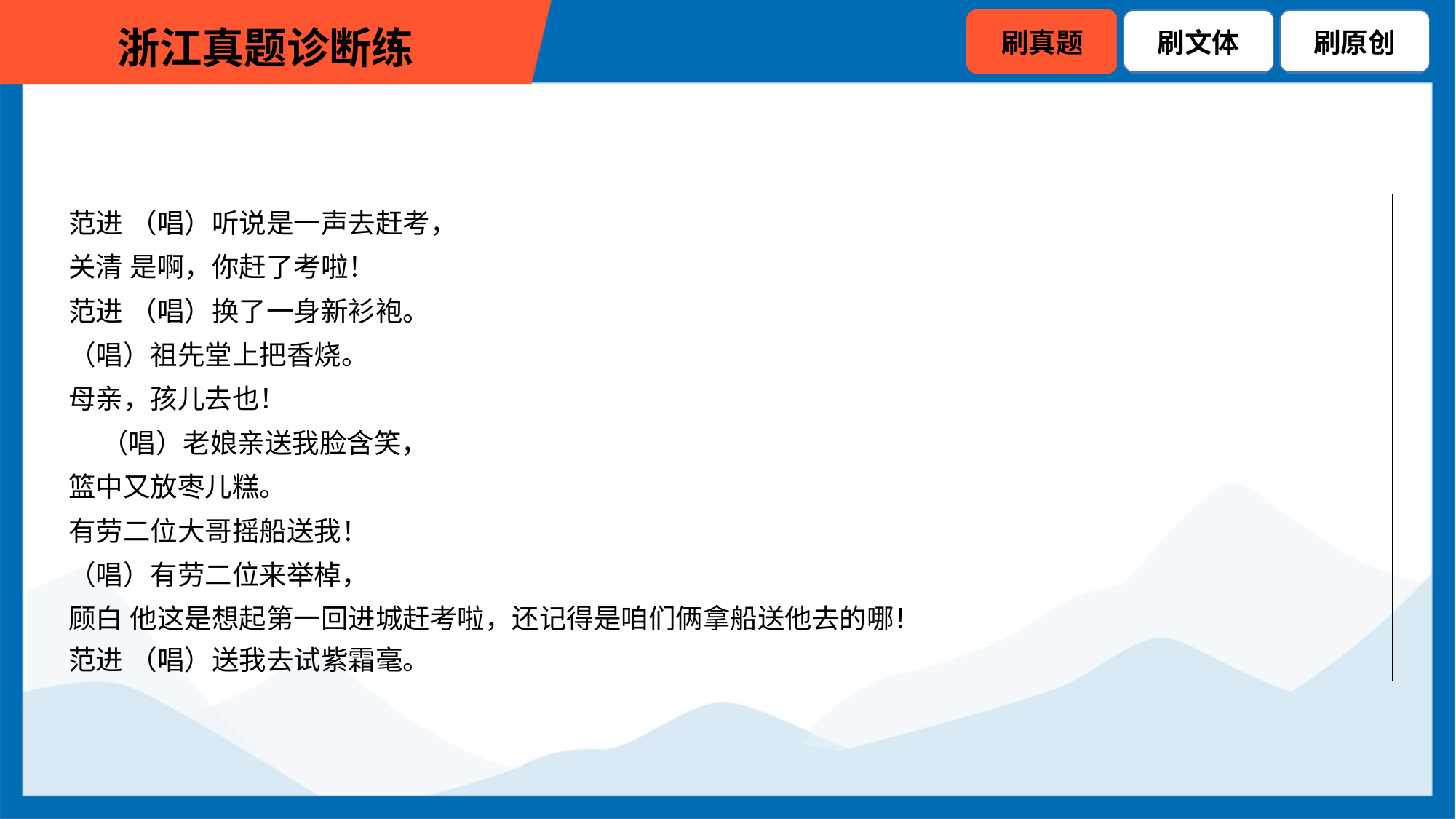

| 范进 （唱）听说是一声去赶考， 关清 是啊，你赶了考啦！ 范进 （唱）换了一身新衫袍。 （唱）祖先堂上把香烧。 母亲，孩儿去也！ （唱）老娘亲送我脸含笑， 篮中又放枣儿糕。 有劳二位大哥摇船送我！ （唱）有劳二位来举棹， 顾白 他这是想起第一回进城赶考啦，还记得是咱们俩拿船送他去的哪！ 范进 （唱）送我去试紫霜毫。 |
| --- |